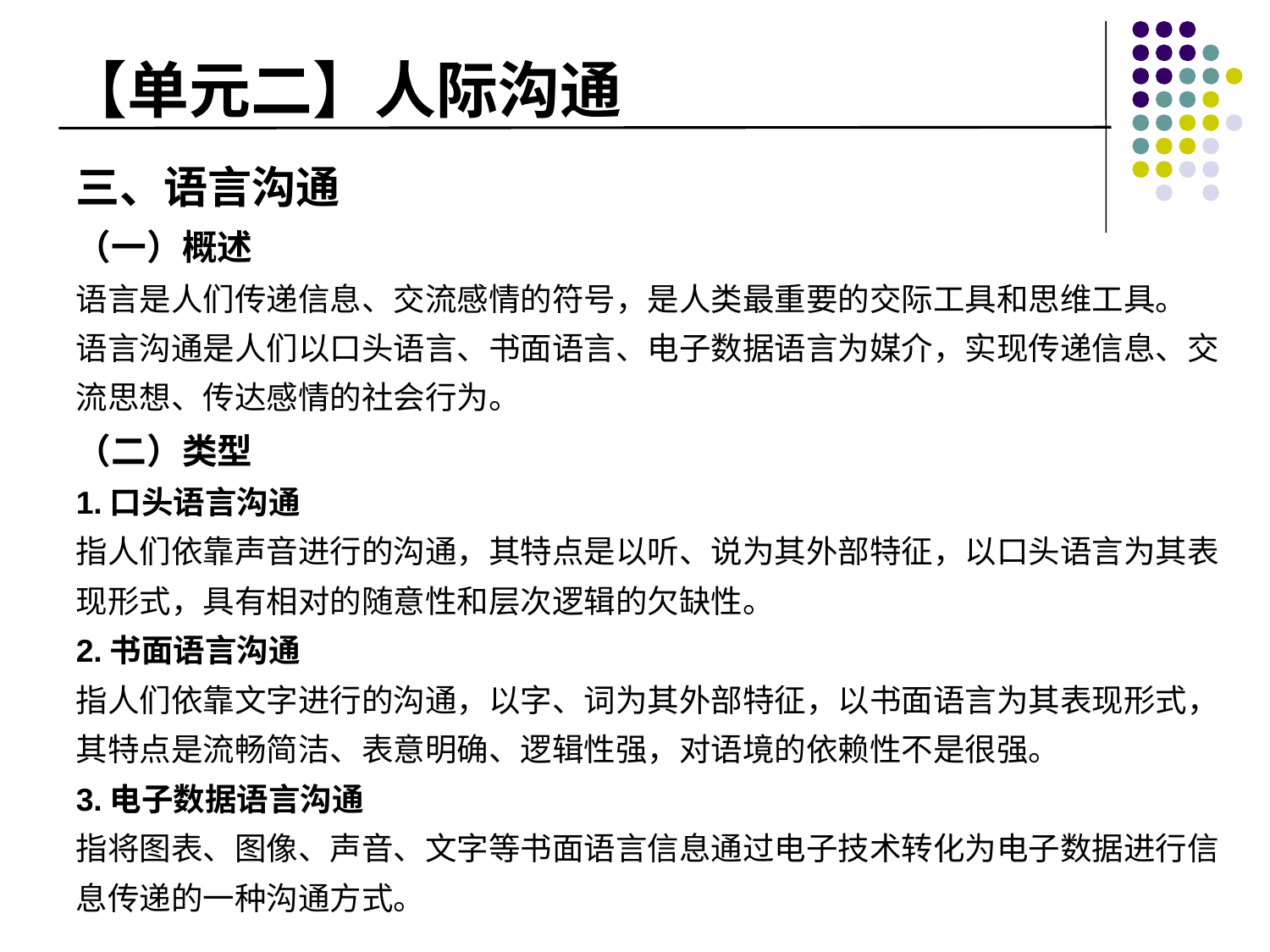

# 【单元二】人际沟通
三、语言沟通
（一）概述
语言是人们传递信息、交流感情的符号，是人类最重要的交际工具和思维工具。
语言沟通是人们以口头语言、书面语言、电子数据语言为媒介，实现传递信息、交流思想、传达感情的社会行为。
（二）类型
1.口头语言沟通
指人们依靠声音进行的沟通，其特点是以听、说为其外部特征，以口头语言为其表现形式，具有相对的随意性和层次逻辑的欠缺性。
2.书面语言沟通
指人们依靠文字进行的沟通，以字、词为其外部特征，以书面语言为其表现形式，其特点是流畅简洁、表意明确、逻辑性强，对语境的依赖性不是很强。
3.电子数据语言沟通
指将图表、图像、声音、文字等书面语言信息通过电子技术转化为电子数据进行信息传递的一种沟通方式。